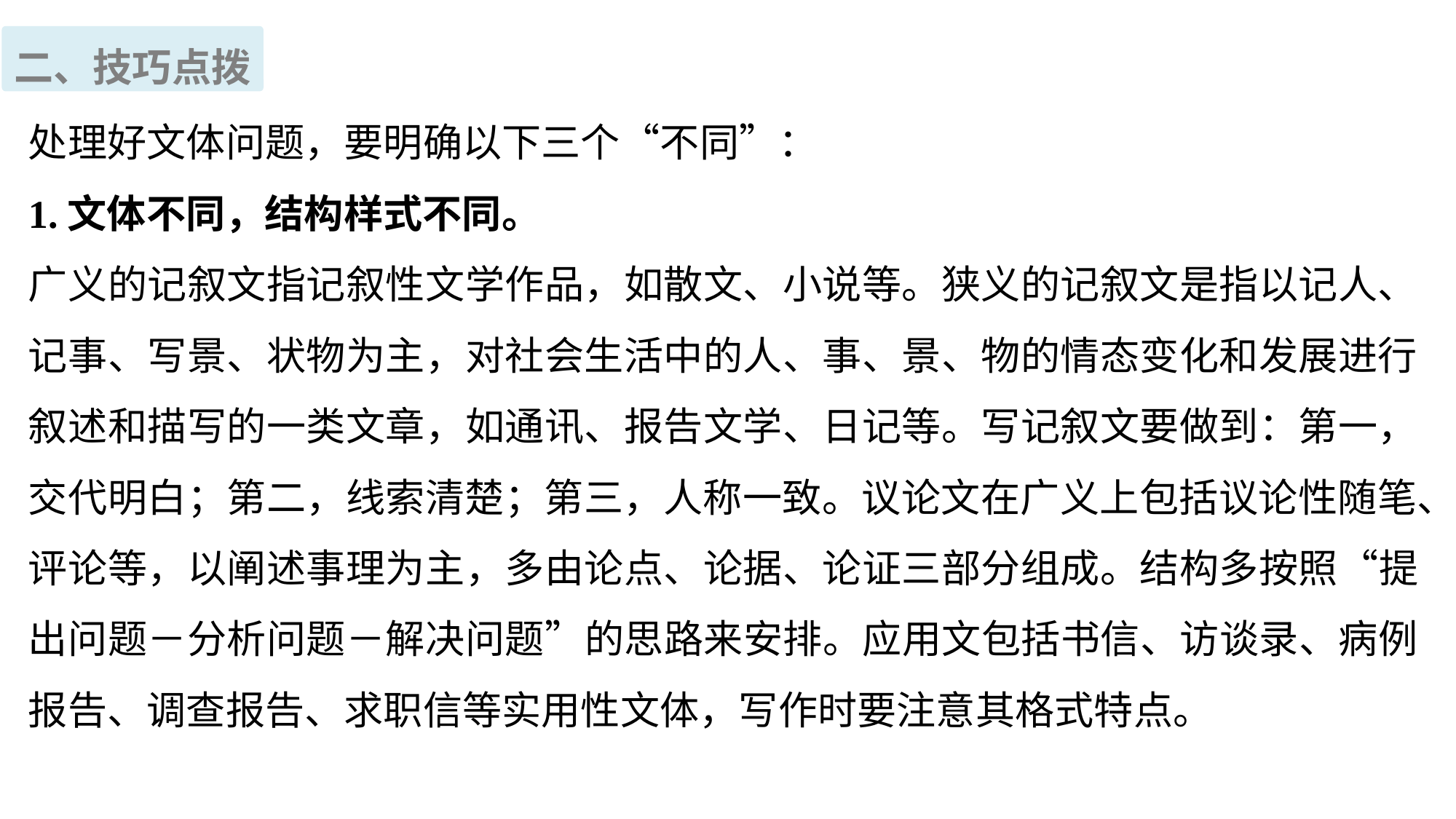

二、技巧点拨
处理好文体问题，要明确以下三个“不同”：
1.文体不同，结构样式不同。
广义的记叙文指记叙性文学作品，如散文、小说等。狭义的记叙文是指以记人、记事、写景、状物为主，对社会生活中的人、事、景、物的情态变化和发展进行叙述和描写的一类文章，如通讯、报告文学、日记等。写记叙文要做到：第一，交代明白；第二，线索清楚；第三，人称一致。议论文在广义上包括议论性随笔、评论等，以阐述事理为主，多由论点、论据、论证三部分组成。结构多按照“提出问题－分析问题－解决问题”的思路来安排。应用文包括书信、访谈录、病例报告、调查报告、求职信等实用性文体，写作时要注意其格式特点。